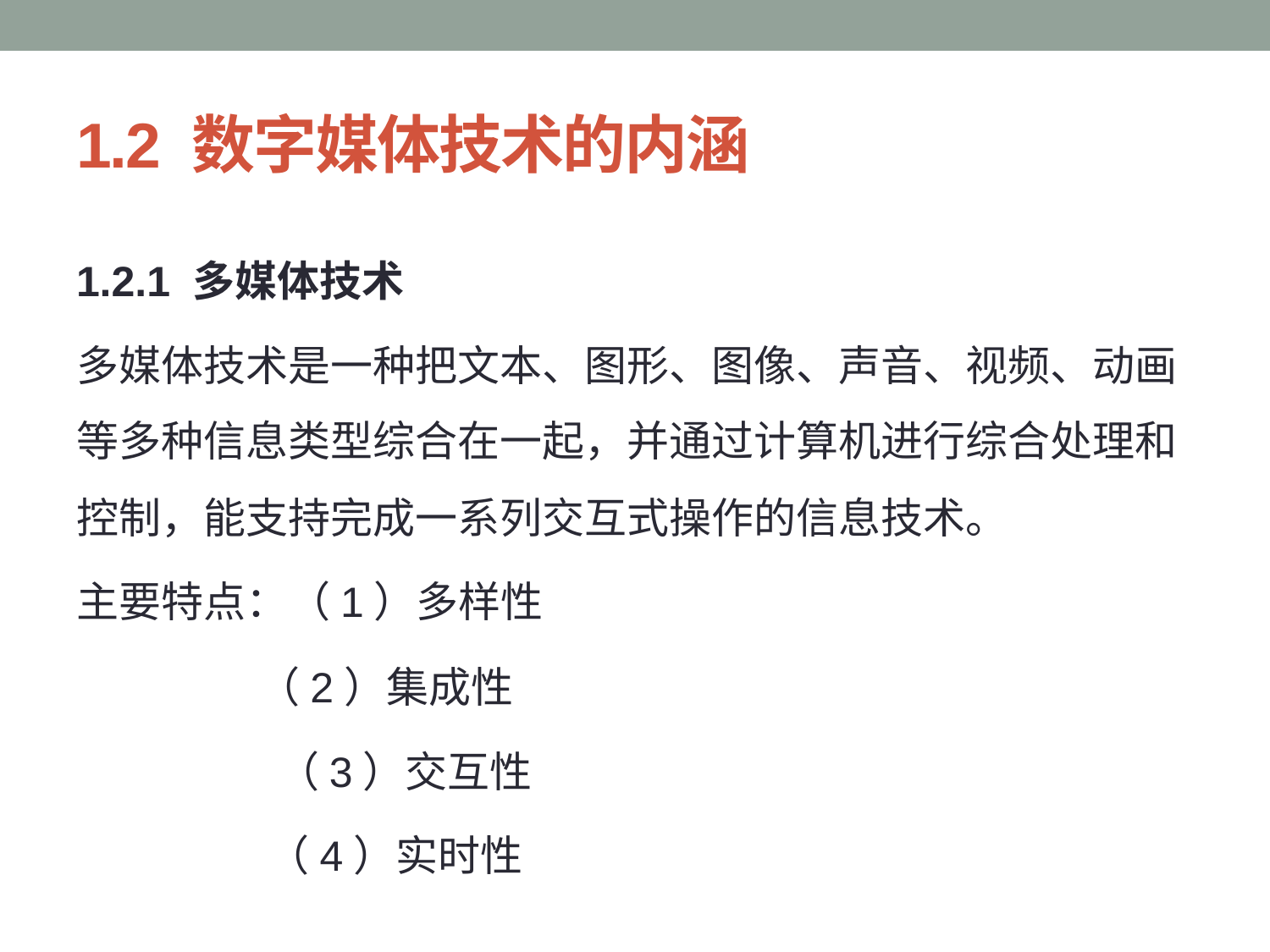

# 1.2 数字媒体技术的内涵
1.2.1 多媒体技术
多媒体技术是一种把文本、图形、图像、声音、视频、动画等多种信息类型综合在一起，并通过计算机进行综合处理和控制，能支持完成一系列交互式操作的信息技术。
主要特点：（1）多样性
                  （2）集成性
                    （3）交互性
                   （4）实时性